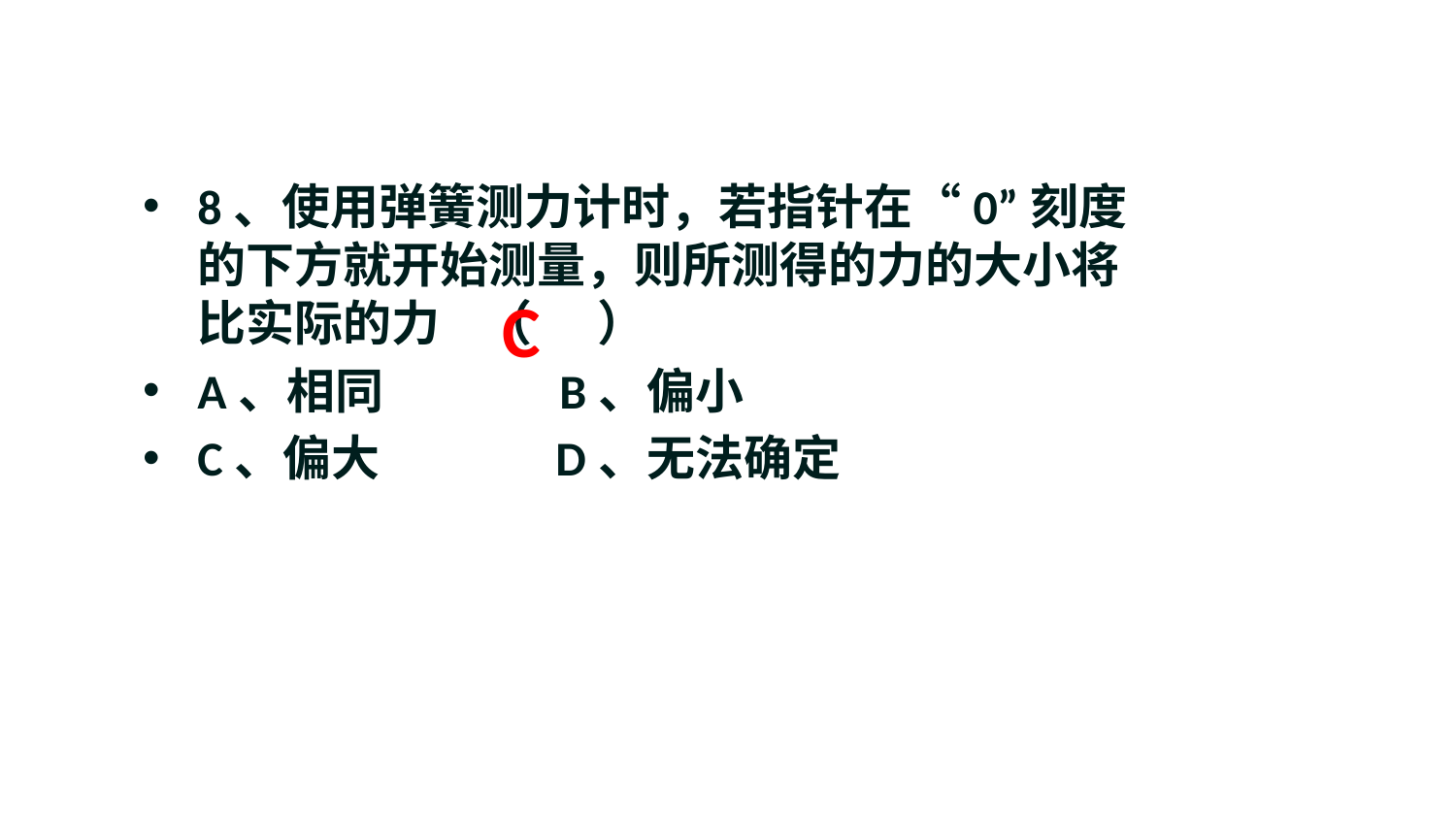

8、使用弹簧测力计时，若指针在“0”刻度的下方就开始测量，则所测得的力的大小将比实际的力    （      ）
A、相同               B、偏小
C、偏大               D、无法确定

C